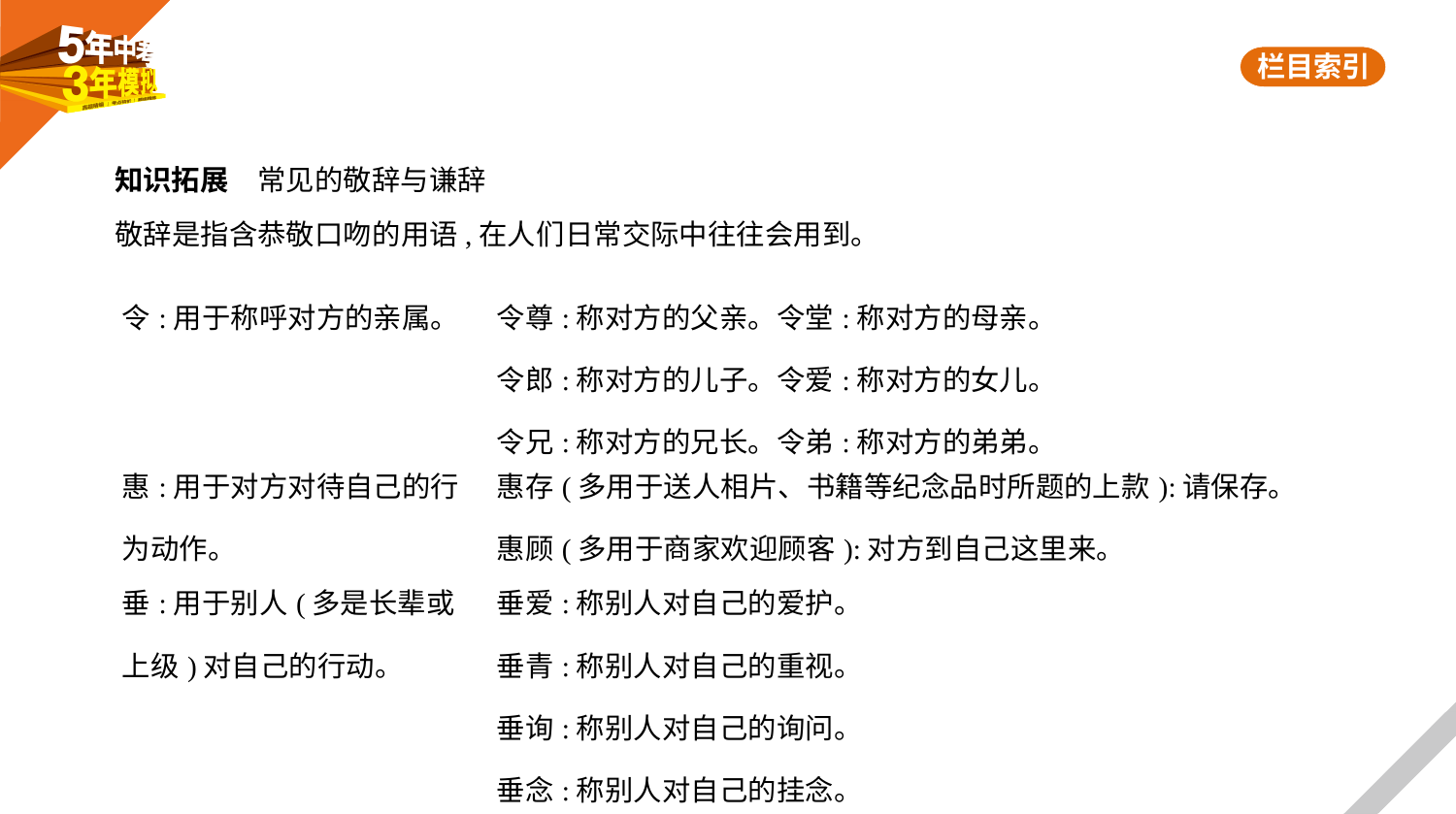

知识拓展　常见的敬辞与谦辞
敬辞是指含恭敬口吻的用语,在人们日常交际中往往会用到。
| 令:用于称呼对方的亲属。 | 令尊:称对方的父亲。令堂:称对方的母亲。 令郎:称对方的儿子。令爱:称对方的女儿。 令兄:称对方的兄长。令弟:称对方的弟弟。 |
| --- | --- |
| 惠:用于对方对待自己的行为动作。 | 惠存(多用于送人相片、书籍等纪念品时所题的上款):请保存。 惠顾(多用于商家欢迎顾客):对方到自己这里来。 |
| 垂:用于别人(多是长辈或上级)对自己的行动。 | 垂爱:称别人对自己的爱护。 垂青:称别人对自己的重视。 垂询:称别人对自己的询问。 垂念:称别人对自己的挂念。 |